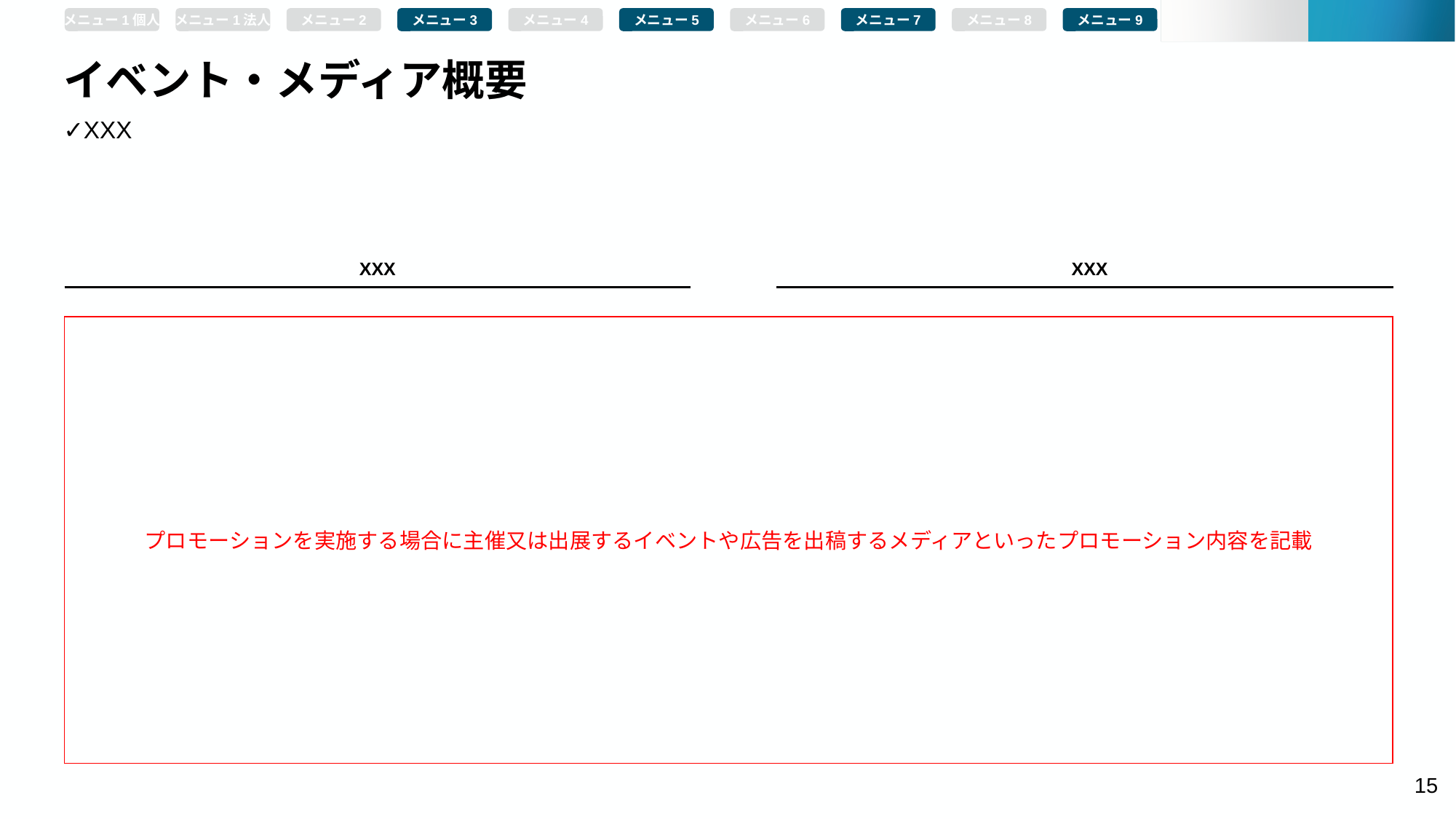

メニュー1個人
メニュー1法人
メニュー2
メニュー3
メニュー4
メニュー5
メニュー6
メニュー7
メニュー8
メニュー9
# イベント・メディア概要
✓XXX
XXX
XXX
プロモーションを実施する場合に主催又は出展するイベントや広告を出稿するメディアといったプロモーション内容を記載
15